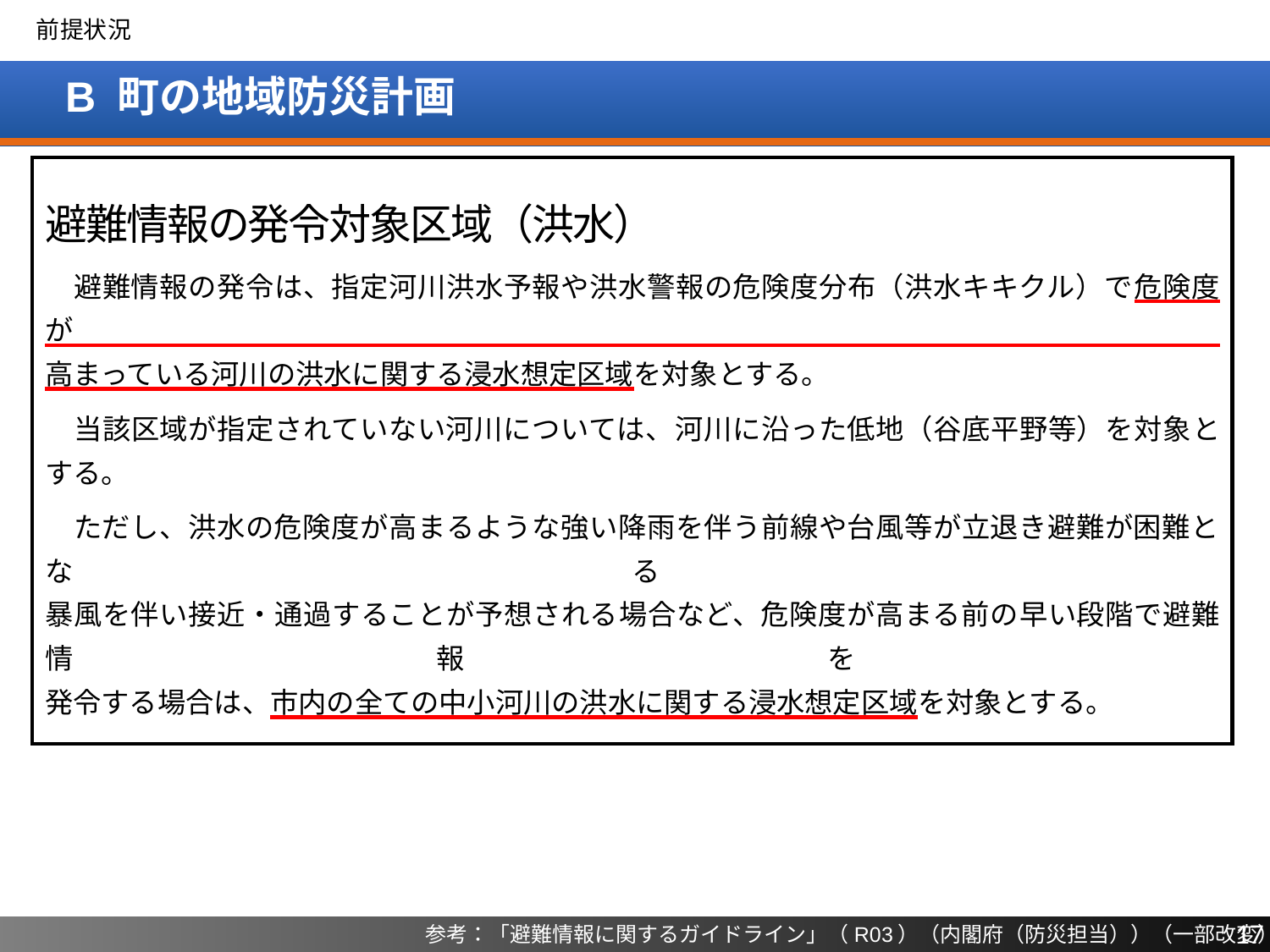

前提状況
# B 町の地域防災計画
避難情報の発令対象区域（洪水）
　避難情報の発令は、指定河川洪水予報や洪水警報の危険度分布（洪水キキクル）で危険度が
高まっている河川の洪水に関する浸水想定区域を対象とする。
　当該区域が指定されていない河川については、河川に沿った低地（谷底平野等）を対象とする。
　ただし、洪水の危険度が高まるような強い降雨を伴う前線や台風等が立退き避難が困難となる
暴風を伴い接近・通過することが予想される場合など、危険度が高まる前の早い段階で避難情報を
発令する場合は、市内の全ての中小河川の洪水に関する浸水想定区域を対象とする。
17

参考：「避難情報に関するガイドライン」（R03）（内閣府（防災担当））（一部改変）